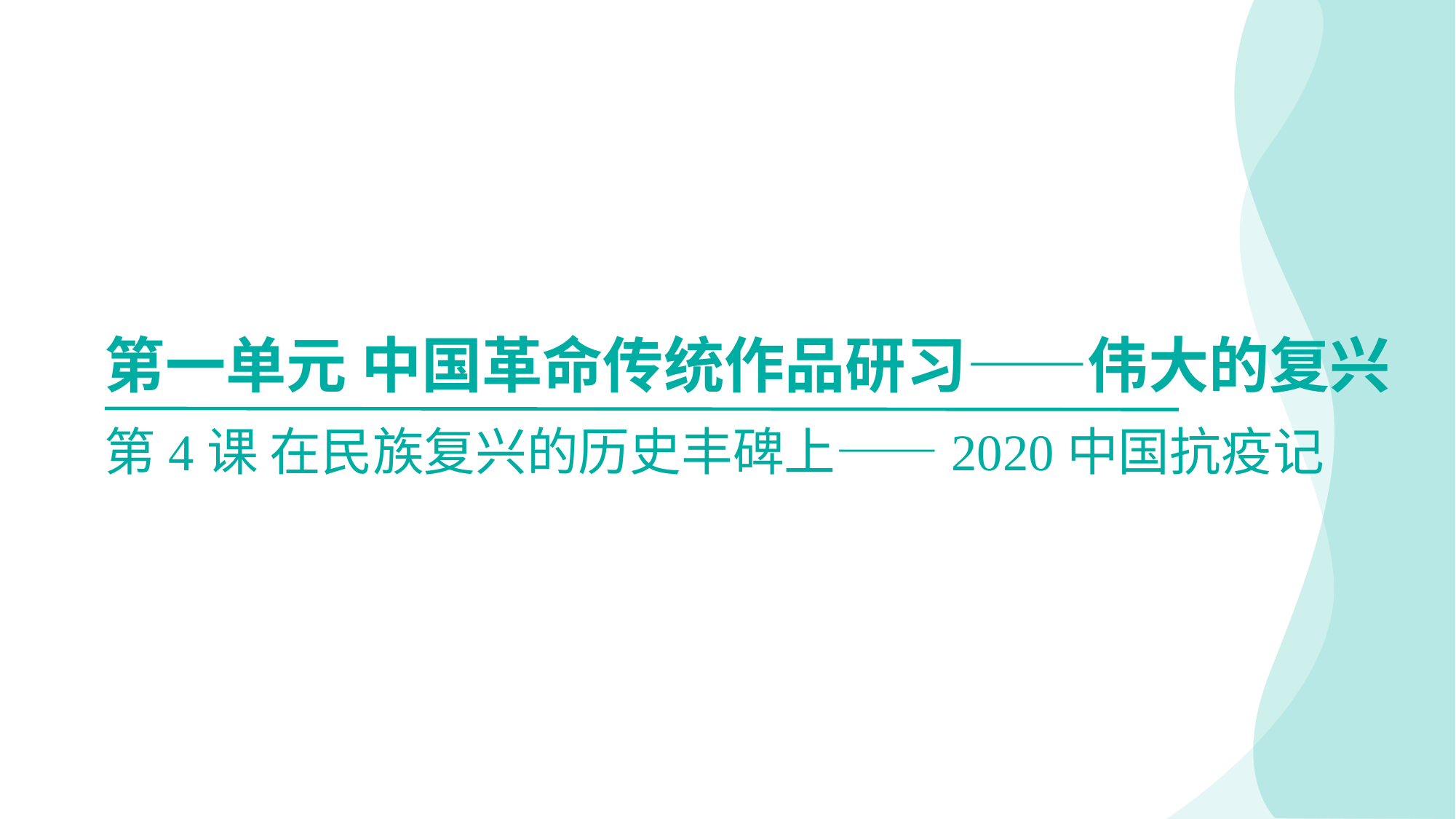

第一单元 中国革命传统作品研习——伟大的复兴

第4课 在民族复兴的历史丰碑上——2020中国抗疫记